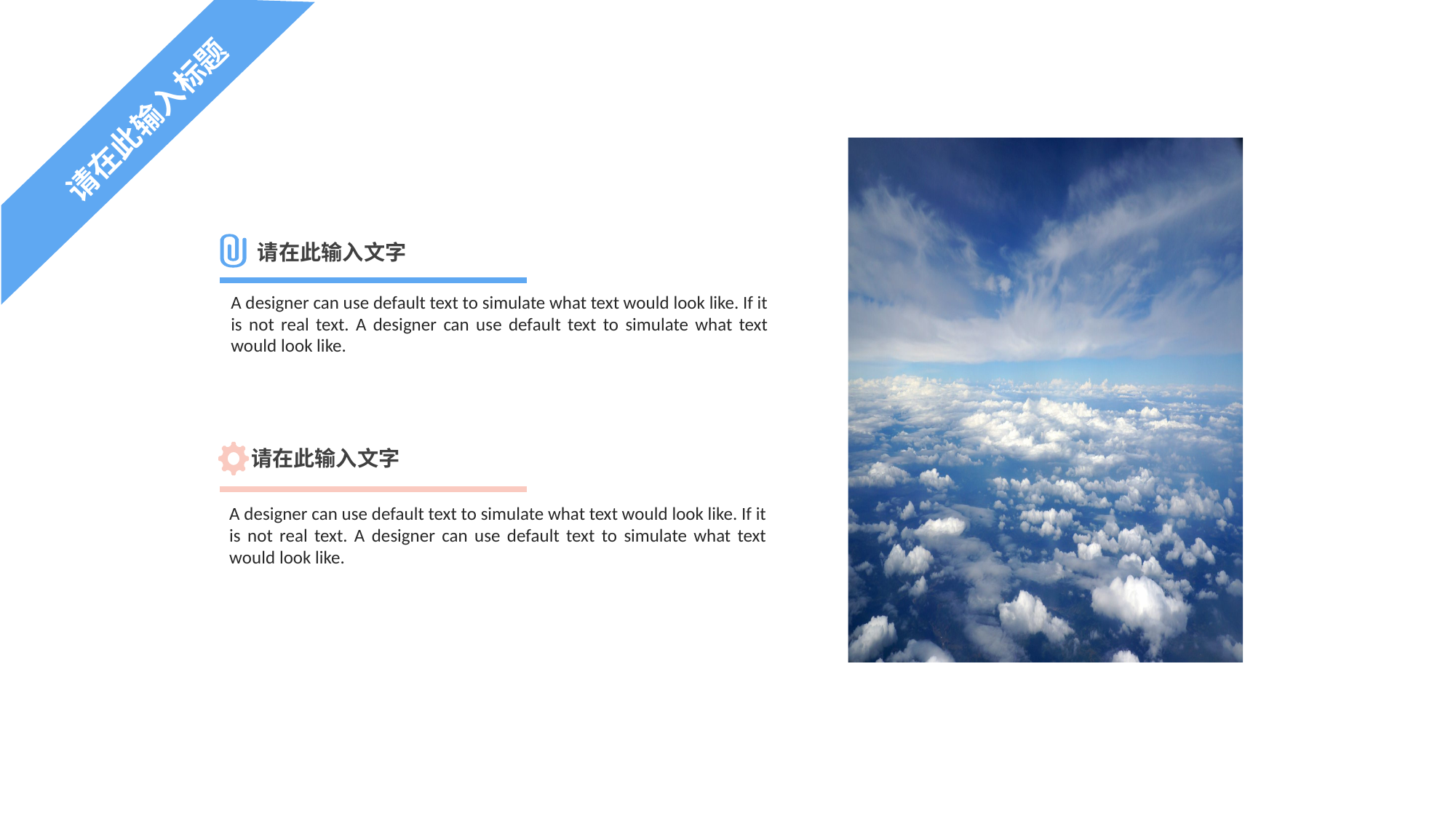

请在此输入标题

请在此输入文字

A designer can use default text to simulate what text would look like. If it is not real text. A designer can use default text to simulate what text would look like.
请在此输入文字

A designer can use default text to simulate what text would look like. If it is not real text. A designer can use default text to simulate what text would look like.